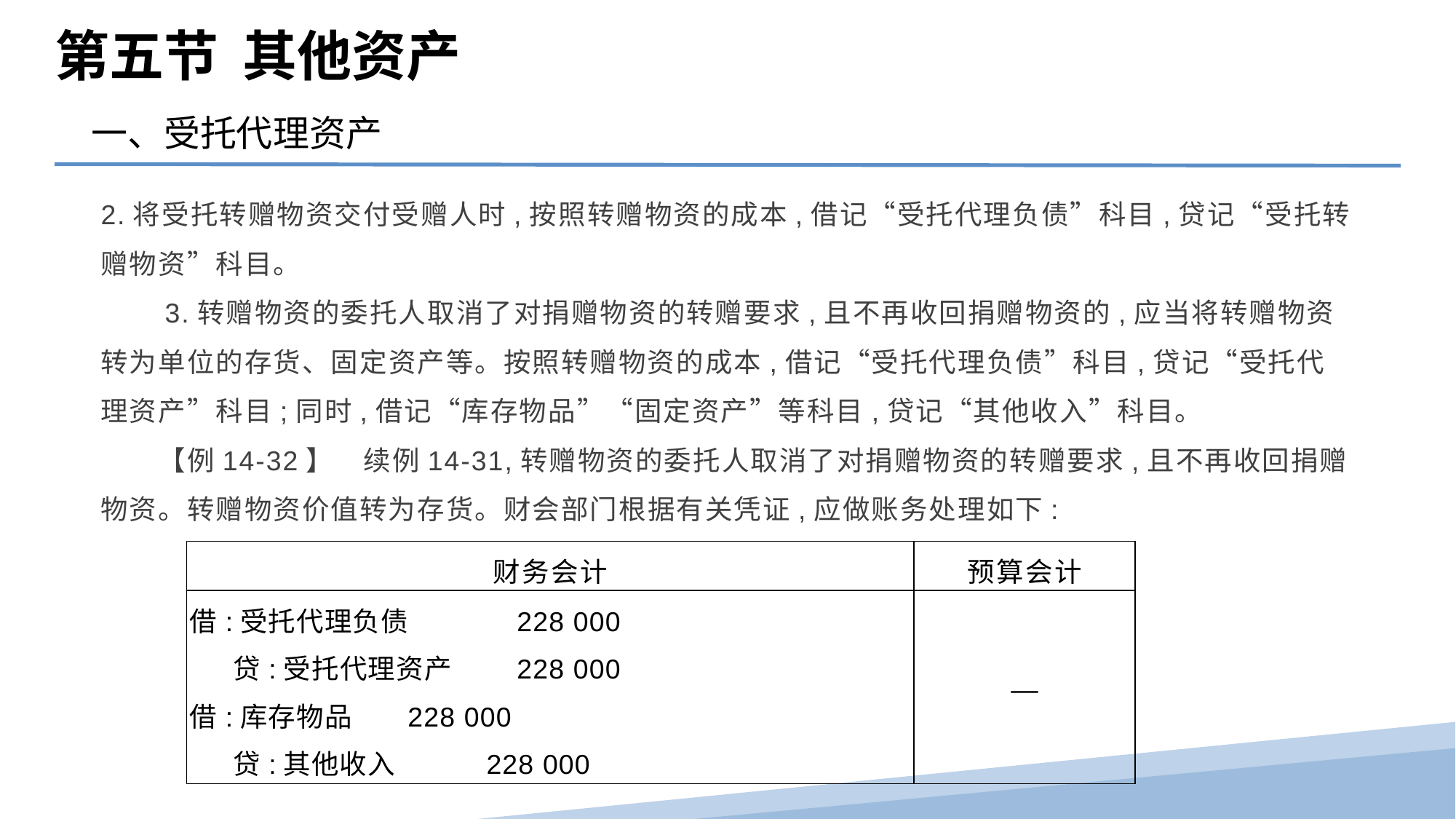

第五节  其他资产
一、受托代理资产
2.将受托转赠物资交付受赠人时,按照转赠物资的成本,借记“受托代理负债”科目,贷记“受托转赠物资”科目。
　　3.转赠物资的委托人取消了对捐赠物资的转赠要求,且不再收回捐赠物资的,应当将转赠物资转为单位的存货、固定资产等。按照转赠物资的成本,借记“受托代理负债”科目,贷记“受托代理资产”科目;同时,借记“库存物品”“固定资产”等科目,贷记“其他收入”科目。
　　【例14-32】　续例14-31,转赠物资的委托人取消了对捐赠物资的转赠要求,且不再收回捐赠物资。转赠物资价值转为存货。财会部门根据有关凭证,应做账务处理如下:
| 财务会计 | 预算会计 |
| --- | --- |
| 借:受托代理负债 228 000 贷:受托代理资产 228 000 借:库存物品 228 000 贷:其他收入 228 000 | — |